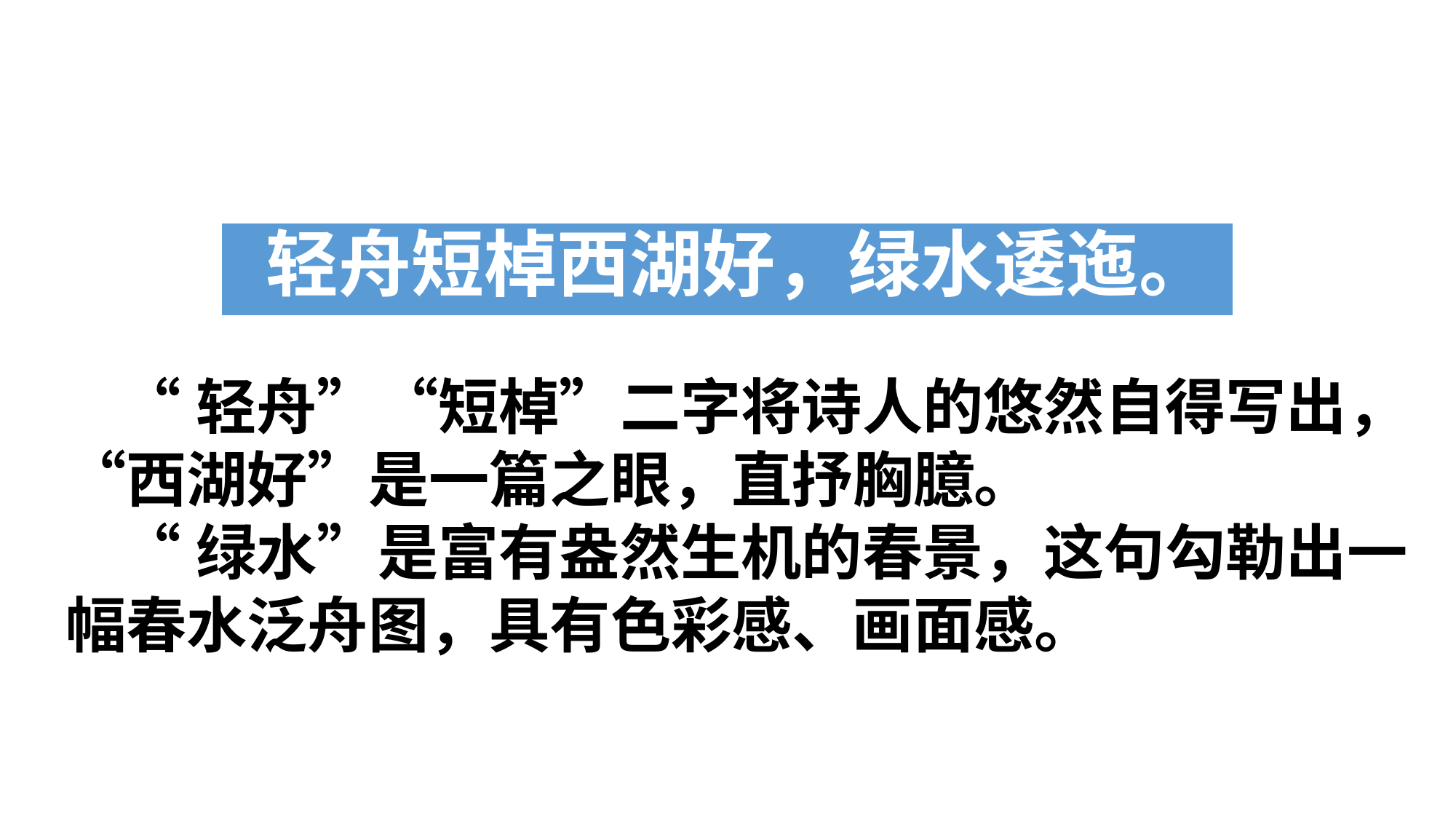

轻舟短棹西湖好，绿水逶迤。
    “轻舟”“短棹”二字将诗人的悠然自得写出，  “西湖好”是一篇之眼，直抒胸臆。
    “绿水”是富有盎然生机的春景，这句勾勒出一幅春水泛舟图，具有色彩感、画面感。